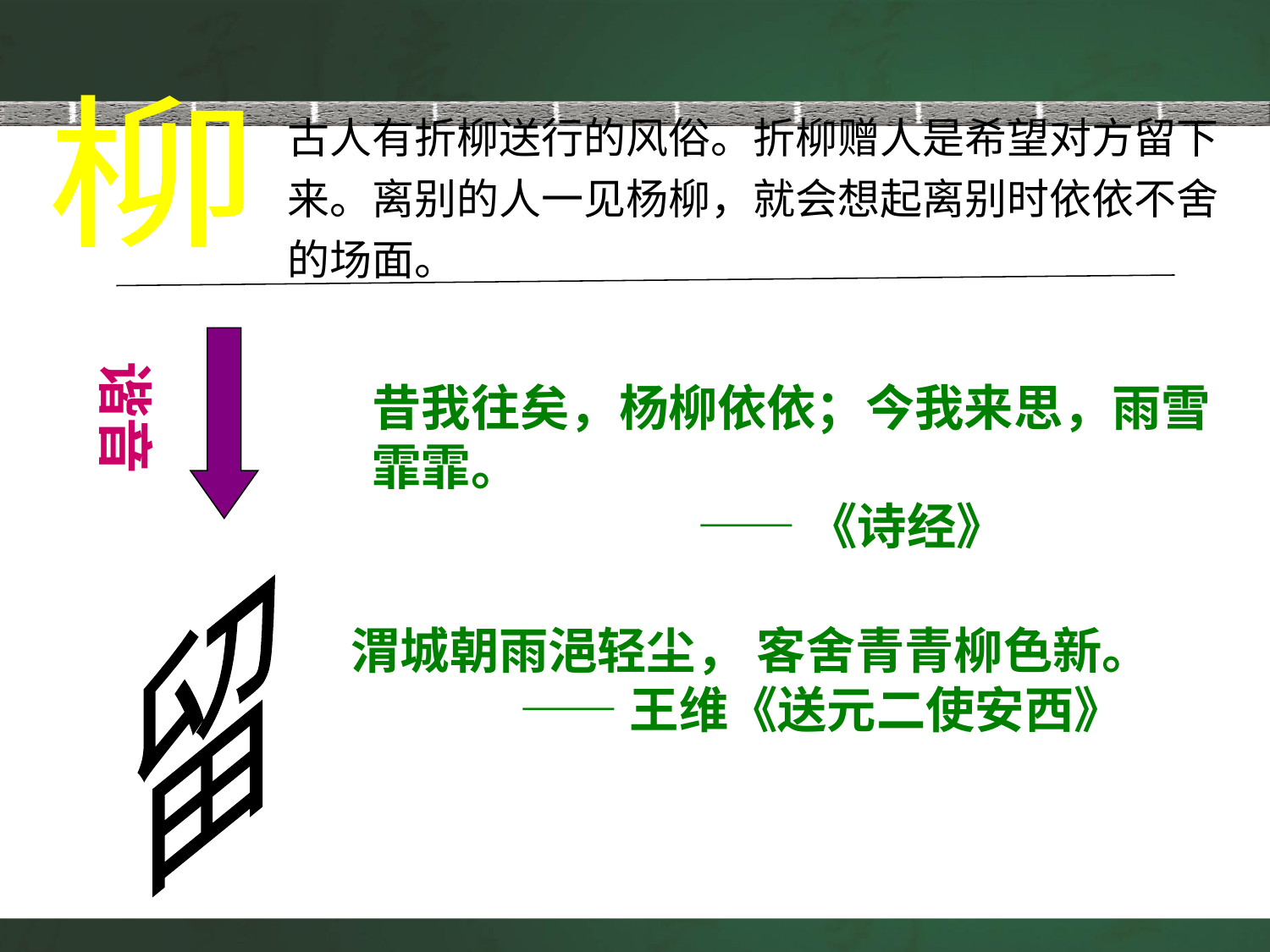

柳
古人有折柳送行的风俗。折柳赠人是希望对方留下来。离别的人一见杨柳，就会想起离别时依依不舍的场面。

谐音
昔我往矣，杨柳依依；今我来思，雨雪霏霏。
                             ——《诗经》
留
渭城朝雨浥轻尘， 客舍青青柳色新。
               ——王维《送元二使安西》